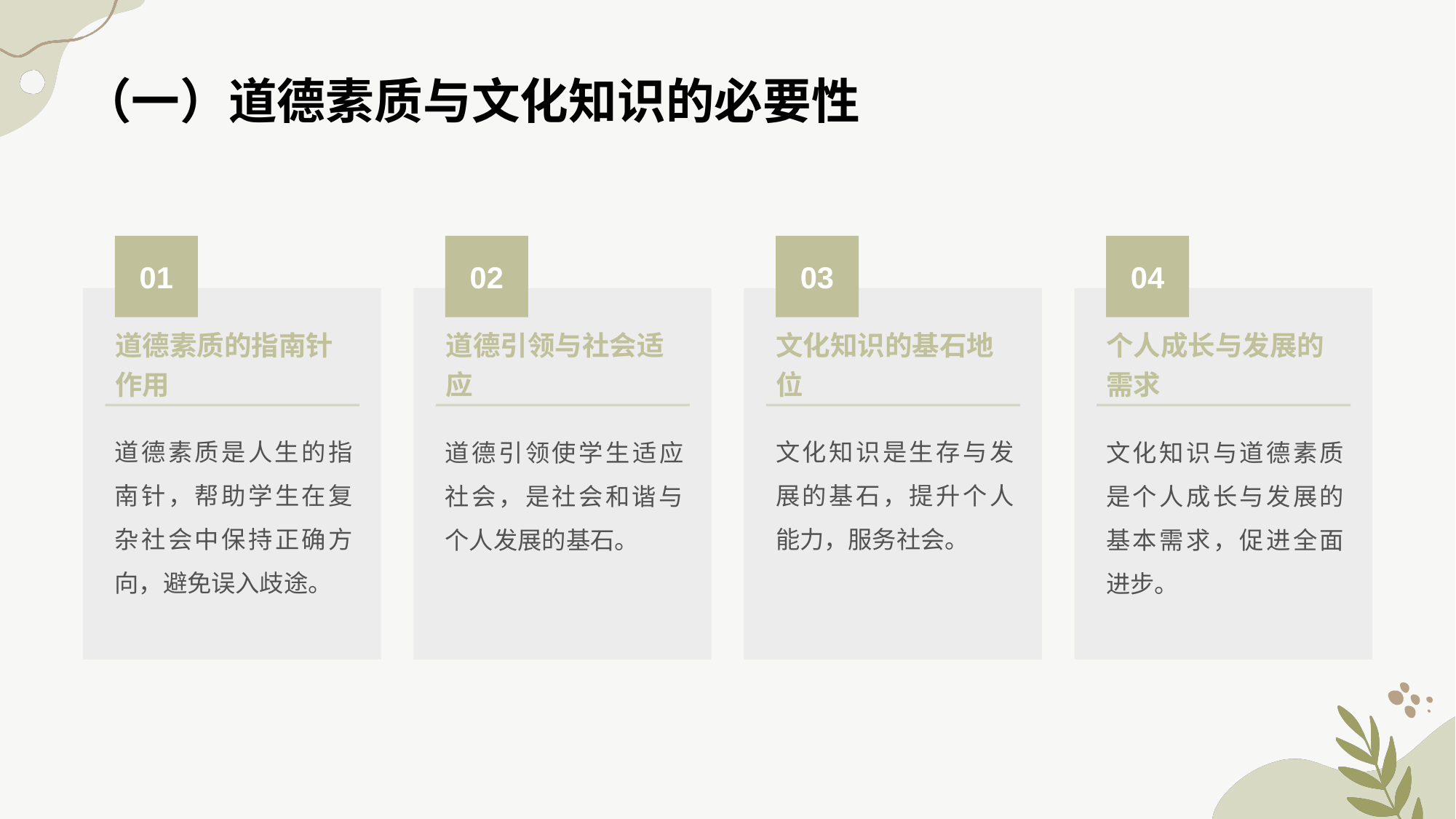

（一）道德素质与文化知识的必要性
01
02
03
04

道德素质的指南针作用
文化知识的基石地位
道德引领与社会适应
个人成长与发展的需求
道德素质是人生的指南针，帮助学生在复杂社会中保持正确方向，避免误入歧途。
文化知识是生存与发展的基石，提升个人能力，服务社会。
道德引领使学生适应社会，是社会和谐与个人发展的基石。
文化知识与道德素质是个人成长与发展的基本需求，促进全面进步。